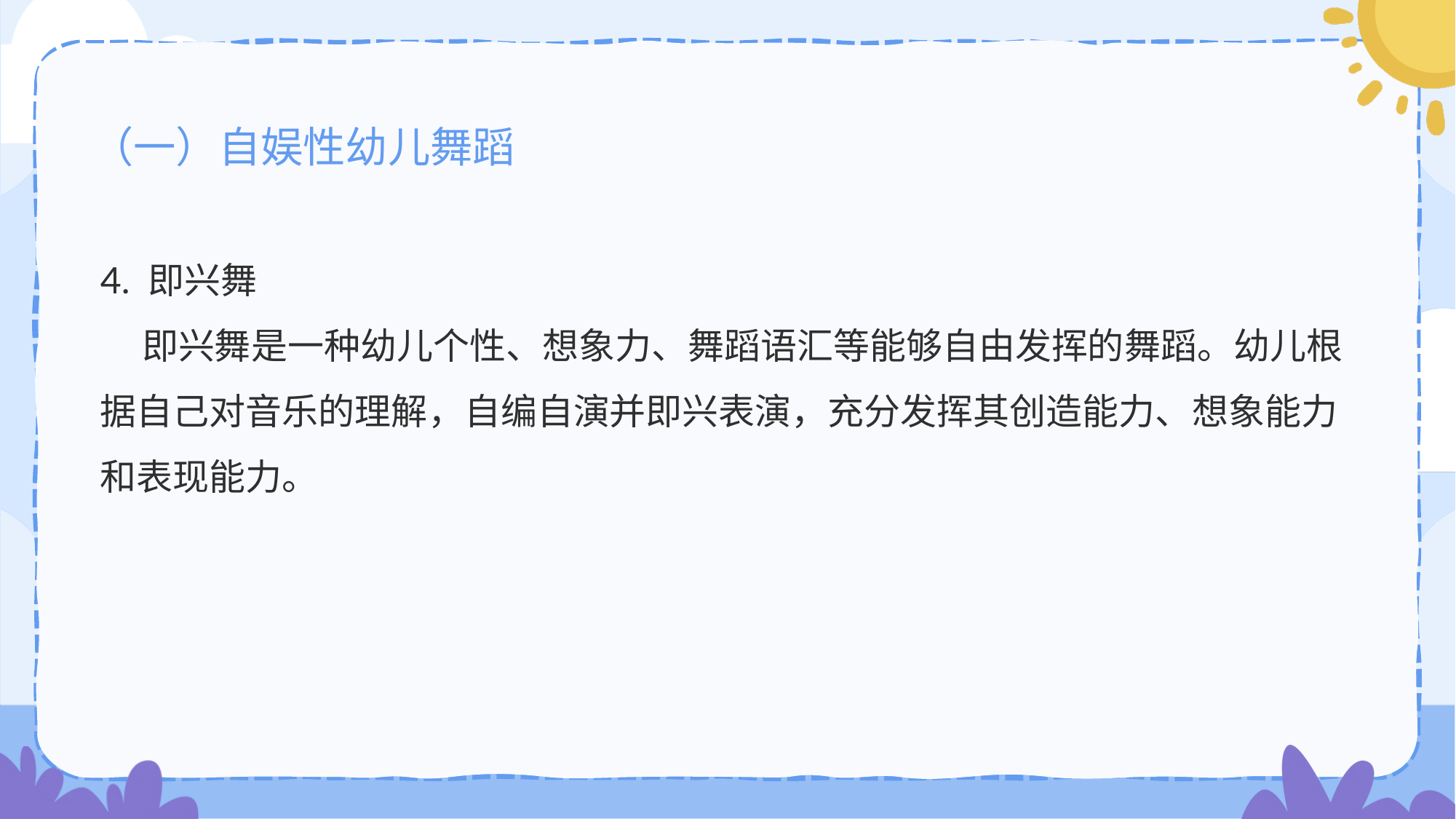

（一）自娱性幼儿舞蹈
4. 即兴舞
    即兴舞是一种幼儿个性、想象力、舞蹈语汇等能够自由发挥的舞蹈。幼儿根据自己对音乐的理解，自编自演并即兴表演，充分发挥其创造能力、想象能力和表现能力。